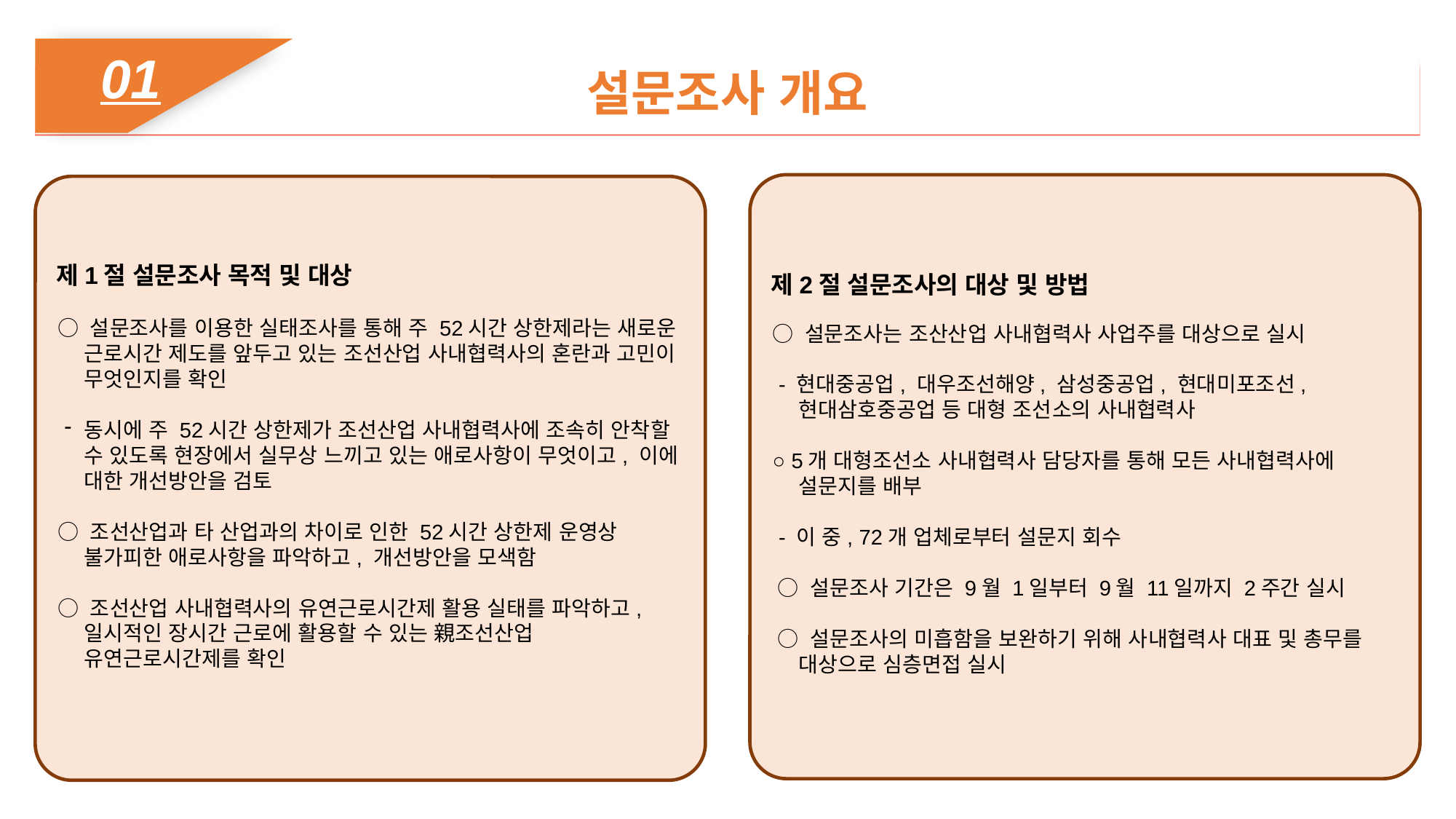

01
설문조사 개요

제2절 설문조사의 대상 및 방법

○ 설문조사는 조산산업 사내협력사 사업주를 대상으로 실시

 - 현대중공업, 대우조선해양, 삼성중공업, 현대미포조선, 현대삼호중공업 등 대형 조선소의 사내협력사

○ 5개 대형조선소 사내협력사 담당자를 통해 모든 사내협력사에 설문지를 배부

 - 이 중, 72개 업체로부터 설문지 회수

○ 설문조사 기간은 9월 1일부터 9월 11일까지 2주간 실시

○ 설문조사의 미흡함을 보완하기 위해 사내협력사 대표 및 총무를 대상으로 심층면접 실시

제1절 설문조사 목적 및 대상

○ 설문조사를 이용한 실태조사를 통해 주 52시간 상한제라는 새로운 근로시간 제도를 앞두고 있는 조선산업 사내협력사의 혼란과 고민이 무엇인지를 확인

동시에 주 52시간 상한제가 조선산업 사내협력사에 조속히 안착할 수 있도록 현장에서 실무상 느끼고 있는 애로사항이 무엇이고, 이에 대한 개선방안을 검토

○ 조선산업과 타 산업과의 차이로 인한 52시간 상한제 운영상 불가피한 애로사항을 파악하고, 개선방안을 모색함

○ 조선산업 사내협력사의 유연근로시간제 활용 실태를 파악하고, 일시적인 장시간 근로에 활용할 수 있는 親조선산업 유연근로시간제를 확인